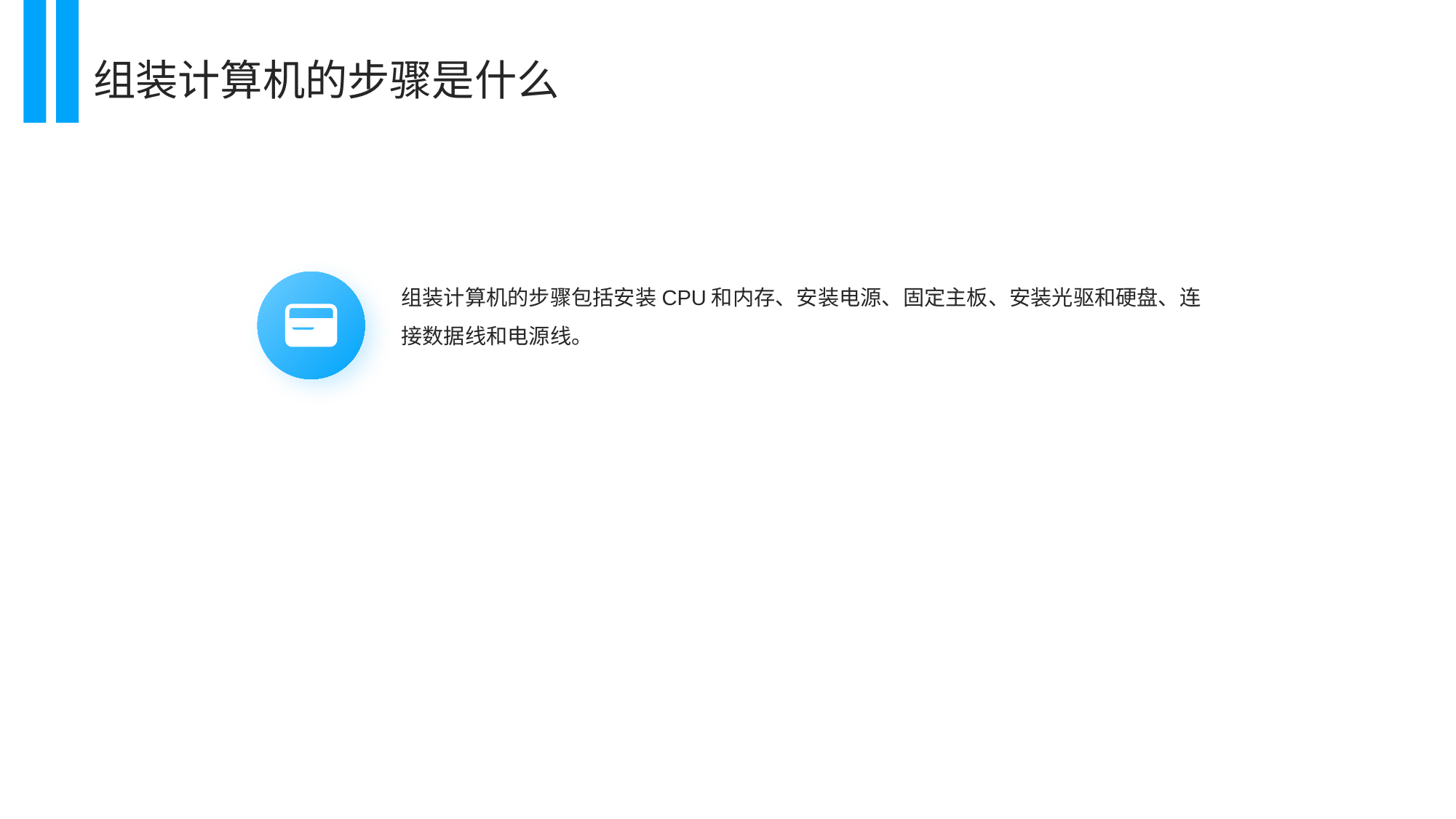

组装计算机的步骤是什么

组装计算机的步骤包括安装CPU和内存、安装电源、固定主板、安装光驱和硬盘、连接数据线和电源线。